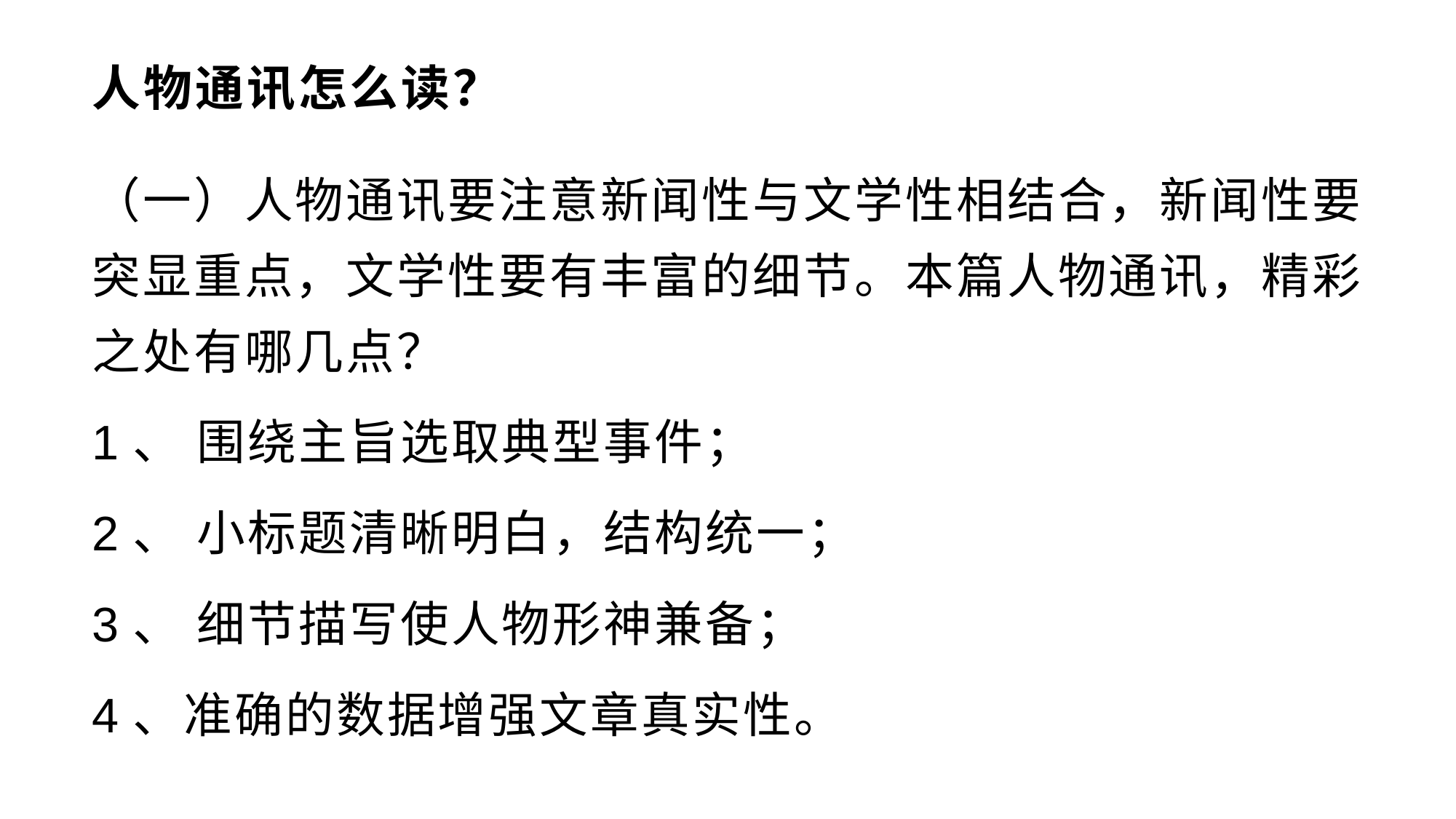

# 人物通讯怎么读？
（一）人物通讯要注意新闻性与文学性相结合，新闻性要突显重点，文学性要有丰富的细节。本篇人物通讯，精彩之处有哪几点？
1、 围绕主旨选取典型事件；
2、 小标题清晰明白，结构统一；
3、 细节描写使人物形神兼备；
4、准确的数据增强文章真实性。